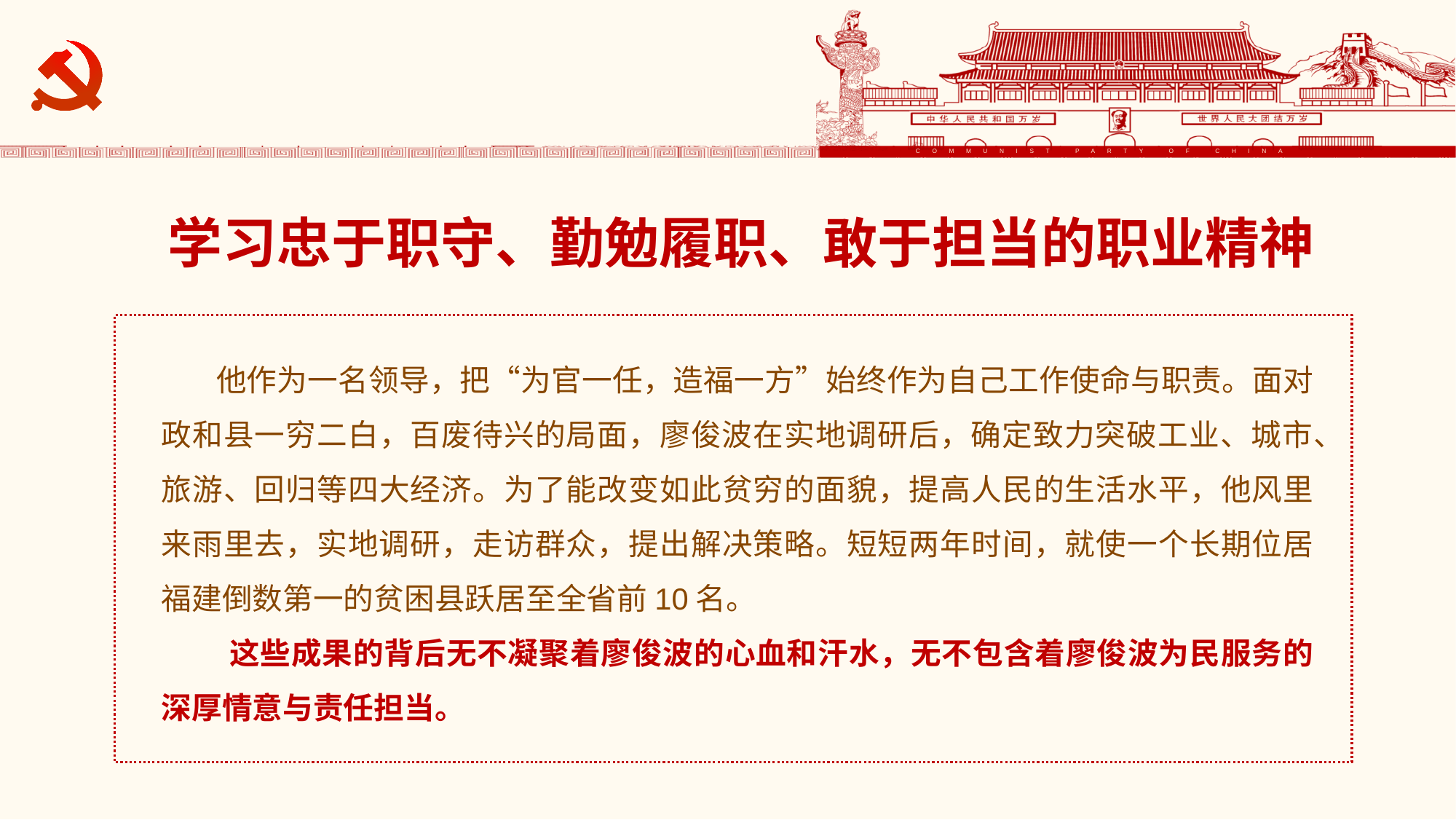

学习忠于职守、勤勉履职、敢于担当的职业精神

       他作为一名领导，把“为官一任，造福一方”始终作为自己工作使命与职责。面对政和县一穷二白，百废待兴的局面，廖俊波在实地调研后，确定致力突破工业、城市、旅游、回归等四大经济。为了能改变如此贫穷的面貌，提高人民的生活水平，他风里来雨里去，实地调研，走访群众，提出解决策略。短短两年时间，就使一个长期位居福建倒数第一的贫困县跃居至全省前10名。
        这些成果的背后无不凝聚着廖俊波的心血和汗水，无不包含着廖俊波为民服务的深厚情意与责任担当。